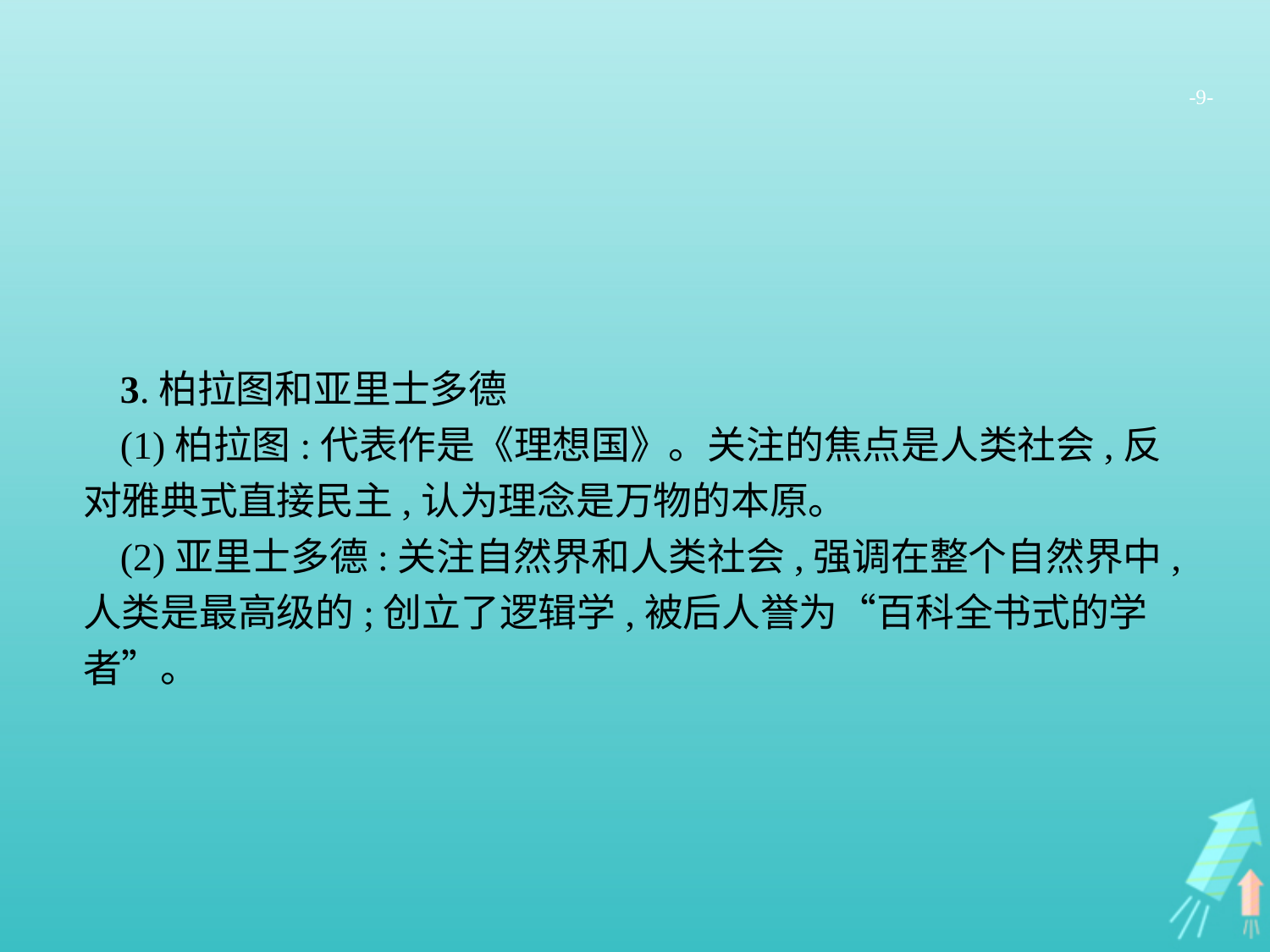

-9-
3.柏拉图和亚里士多德
(1)柏拉图:代表作是《理想国》。关注的焦点是人类社会,反对雅典式直接民主,认为理念是万物的本原。
(2)亚里士多德:关注自然界和人类社会,强调在整个自然界中,人类是最高级的;创立了逻辑学,被后人誉为“百科全书式的学者”。